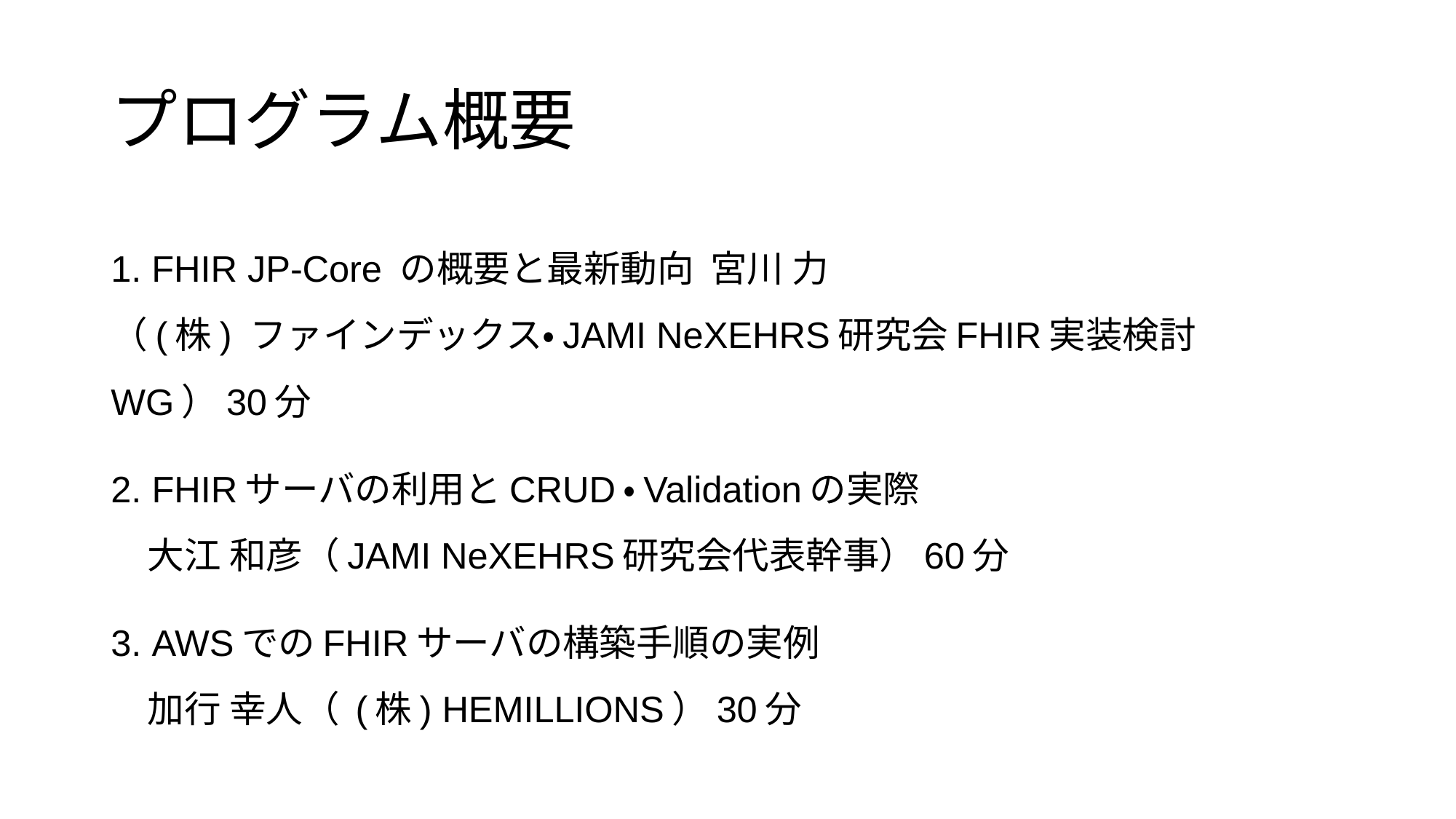

# プログラム概要
1. FHIR JP-Core の概要と最新動向  宮川 力
（(株) ファインデックス・JAMI NeXEHRS研究会FHIR実装検討WG）30分
2. FHIRサーバの利用とCRUD・Validationの実際
　大江 和彦（JAMI NeXEHRS研究会代表幹事）60分
3. AWSでのFHIRサーバの構築手順の実例
　加行 幸人（ (株) HEMILLIONS）30分